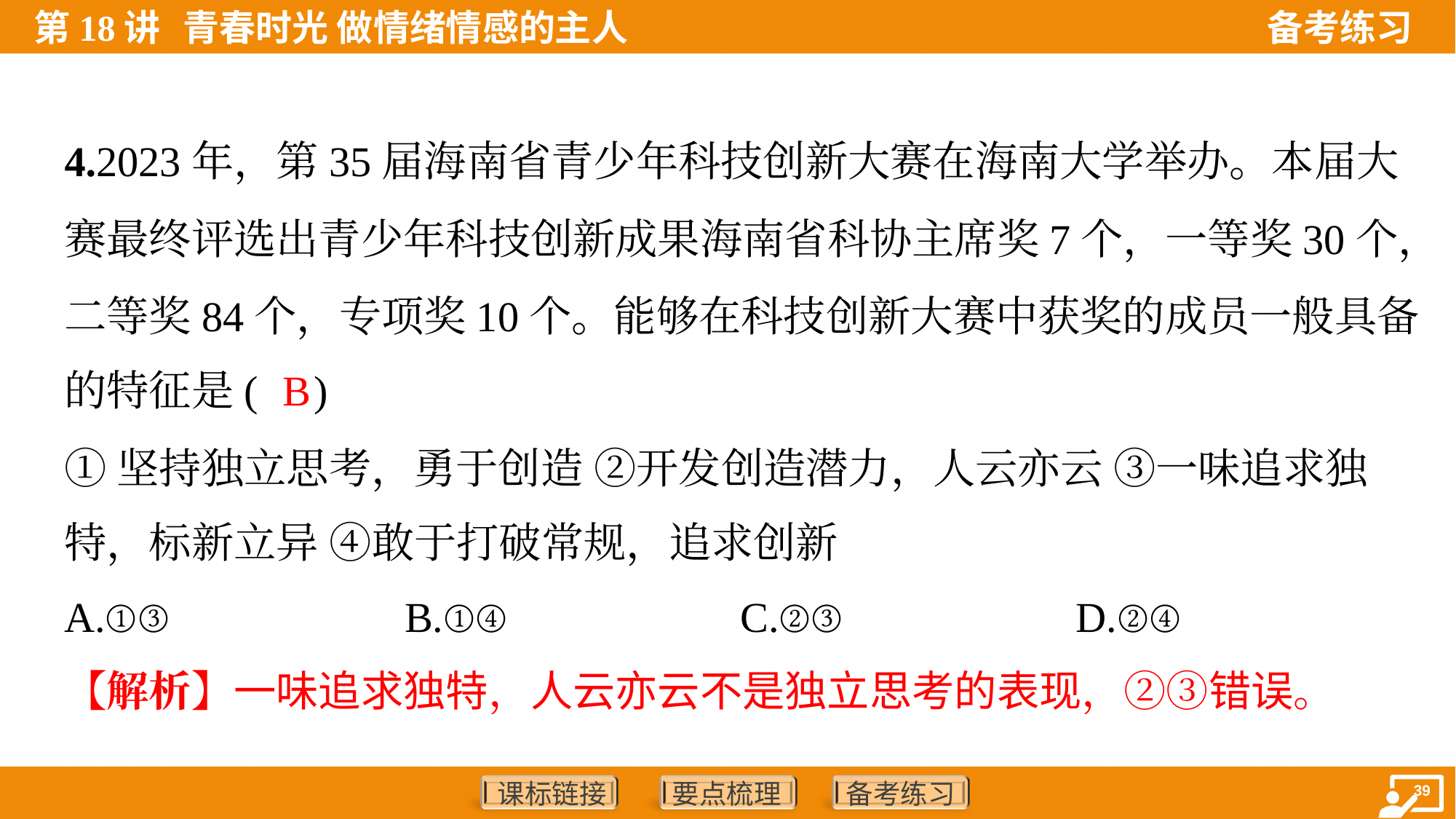

4.2023年，第35届海南省青少年科技创新大赛在海南大学举办。本届大
赛最终评选出青少年科技创新成果海南省科协主席奖7个，一等奖30个，
二等奖84个，专项奖10个。能够在科技创新大赛中获奖的成员一般具备
的特征是(     )
B
①坚持独立思考，勇于创造 ②开发创造潜力，人云亦云 ③一味追求独
特，标新立异 ④敢于打破常规，追求创新
A.①③	B.①④	C.②③	D.②④
【解析】一味追求独特，人云亦云不是独立思考的表现，②③错误。